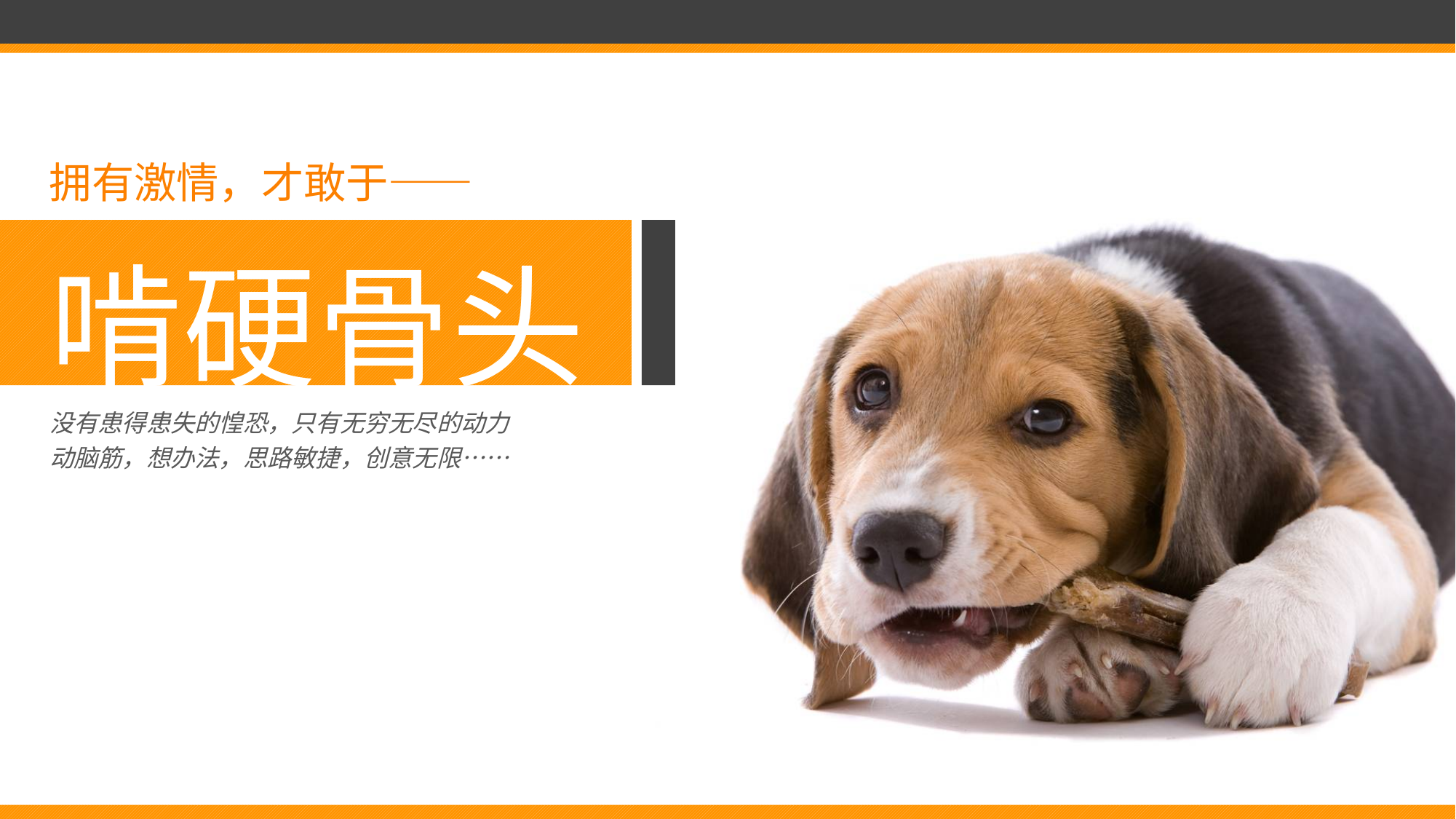

拥有激情，才敢于——
啃硬骨头

没有患得患失的惶恐，只有无穷无尽的动力
动脑筋，想办法，思路敏捷，创意无限……